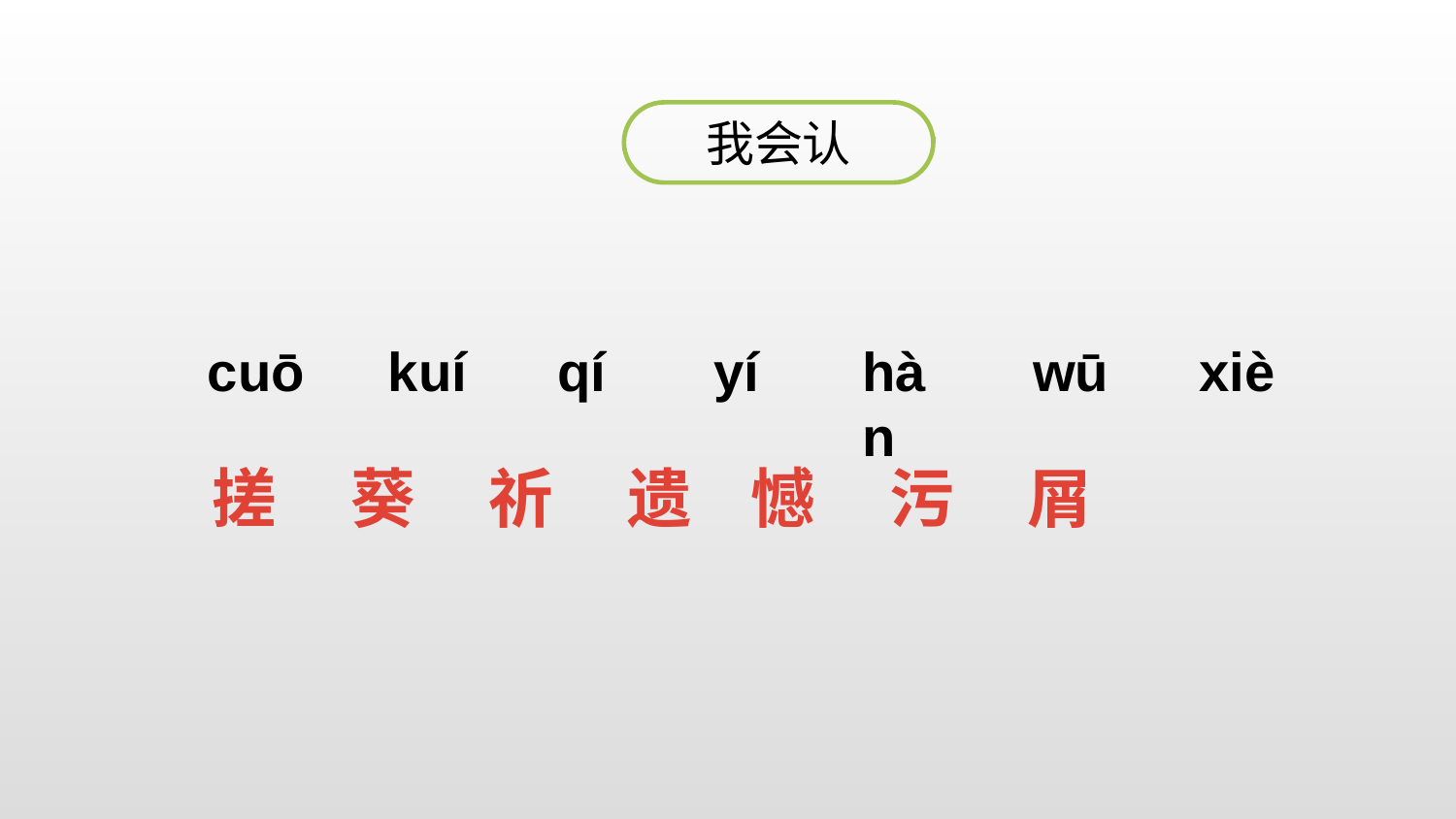

我会认
xiè
cuō
kuí
qí
yí
hàn
wū
搓     葵     祈     遗    憾     污     屑